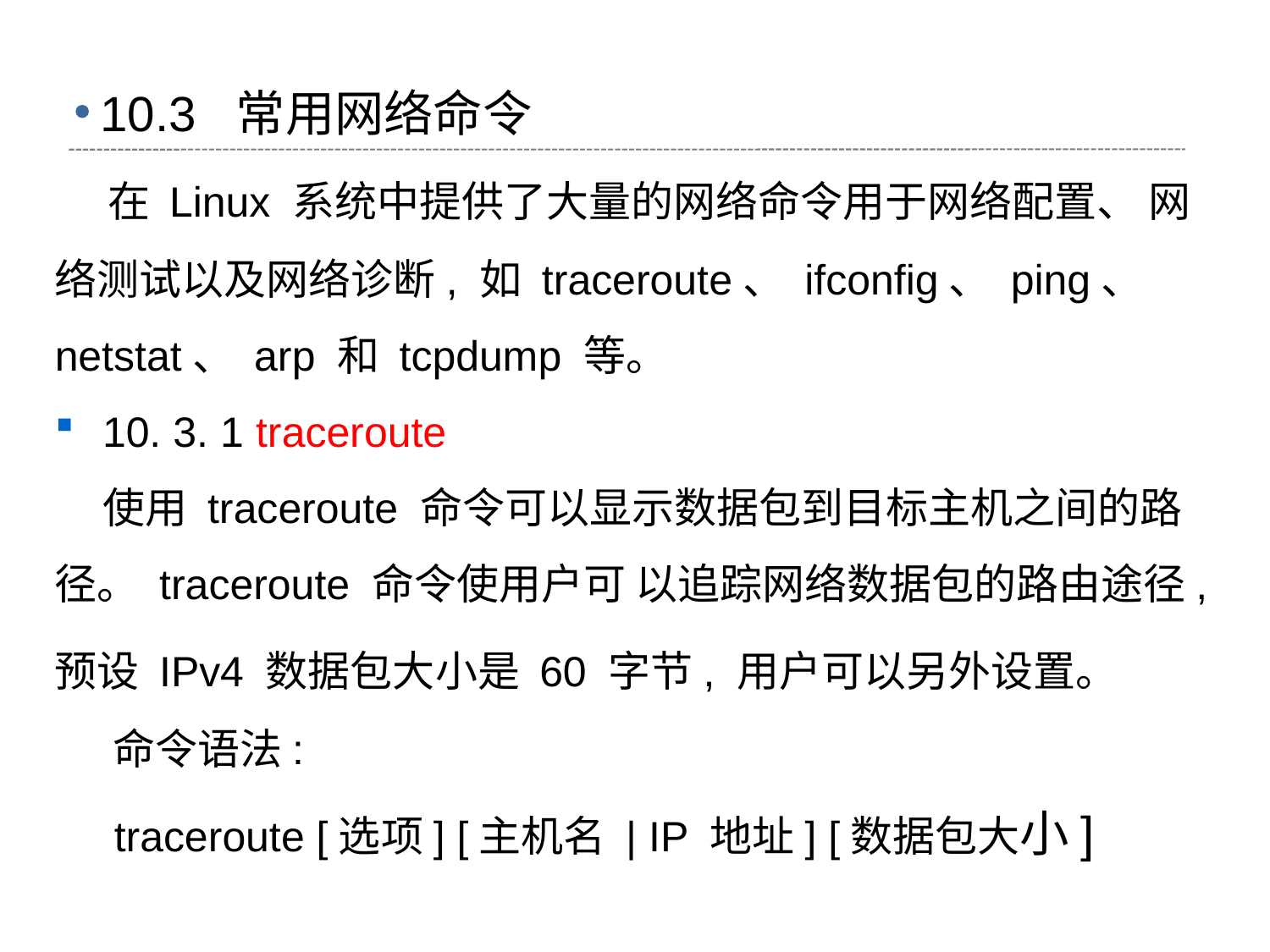

# 10.3  常用网络命令

    在 Linux 系统中提供了大量的网络命令用于网络配置、 网络测试以及网络诊断, 如 traceroute、 ifconfig、 ping、 netstat、 arp 和 tcpdump 等。
10. 3. 1 traceroute
    使用 traceroute 命令可以显示数据包到目标主机之间的路径。 traceroute 命令使用户可 以追踪网络数据包的路由途径, 预设 IPv4 数据包大小是 60 字节, 用户可以另外设置。
     命令语法:
     traceroute [选项] [主机名 | IP 地址] [数据包大小]